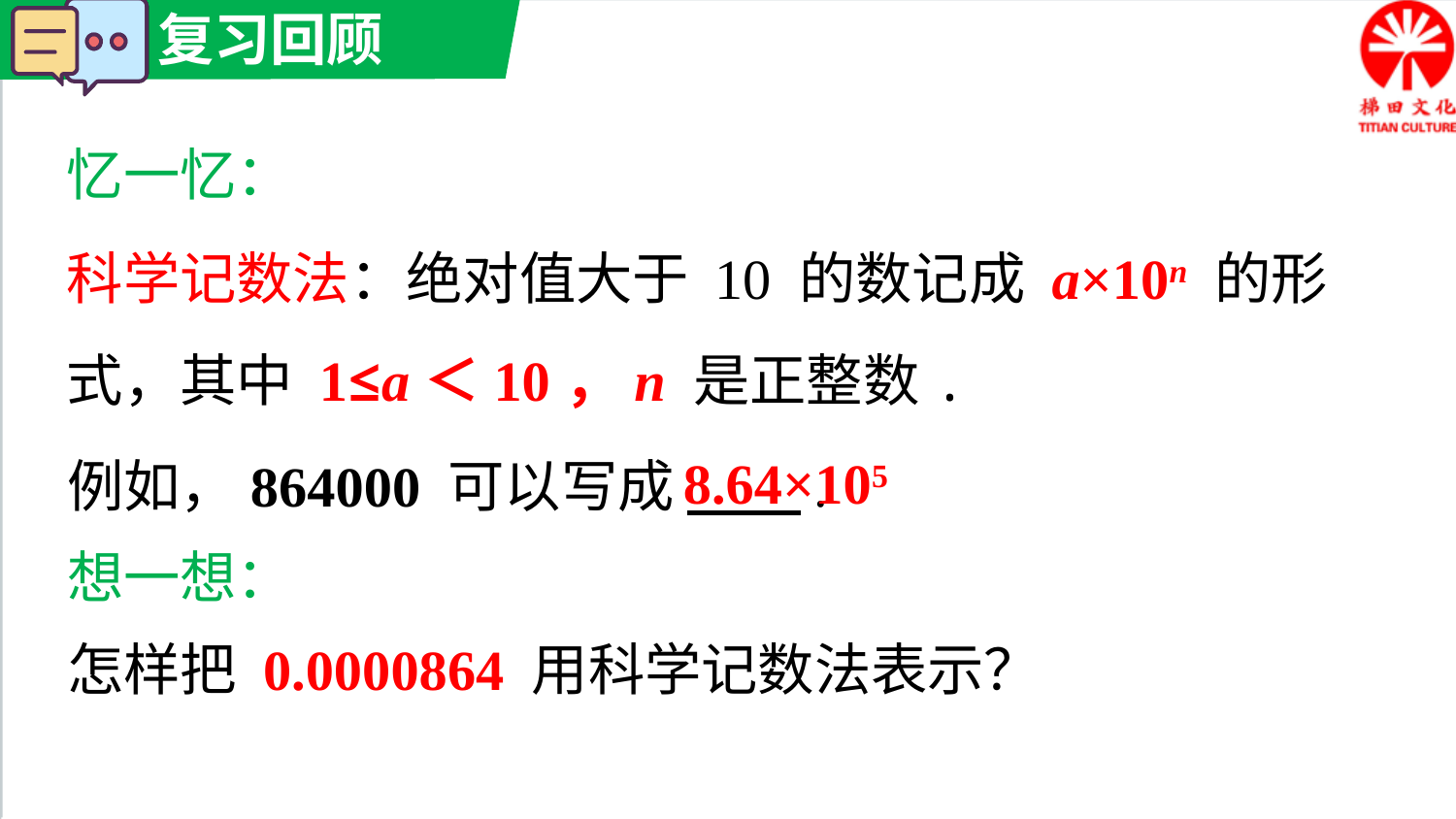

忆一忆：
科学记数法：绝对值大于 10 的数记成 a×10n 的形式，其中 1≤a＜10，n 是正整数.
8.64×105
例如，864000 可以写成          .
想一想：
怎样把 0.0000864 用科学记数法表示？